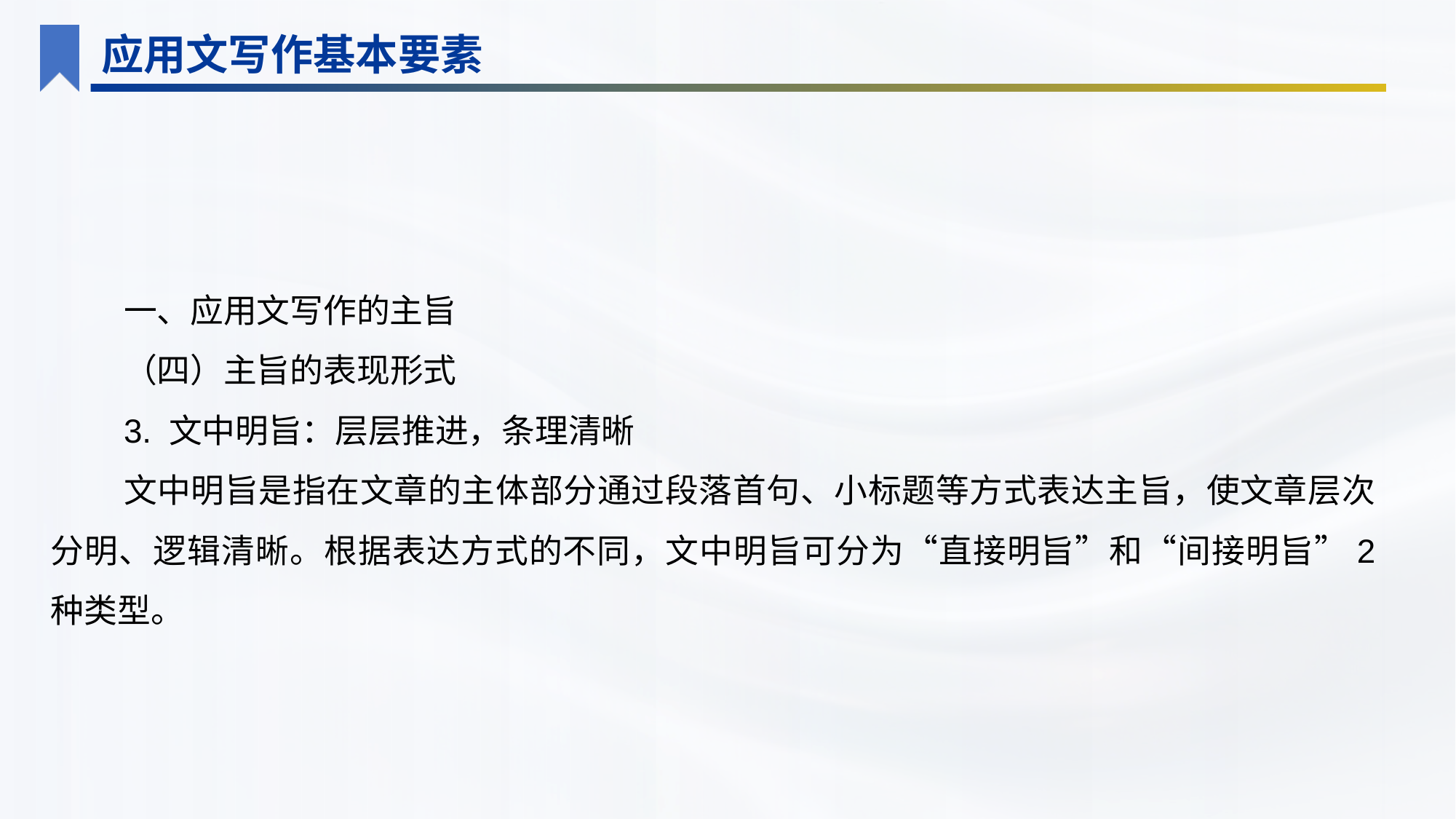

应用文写作基本要素
一、应用文写作的主旨
（四）主旨的表现形式
3. 文中明旨：层层推进，条理清晰
文中明旨是指在文章的主体部分通过段落首句、小标题等方式表达主旨，使文章层次分明、逻辑清晰。根据表达方式的不同，文中明旨可分为“直接明旨”和“间接明旨”2 种类型。